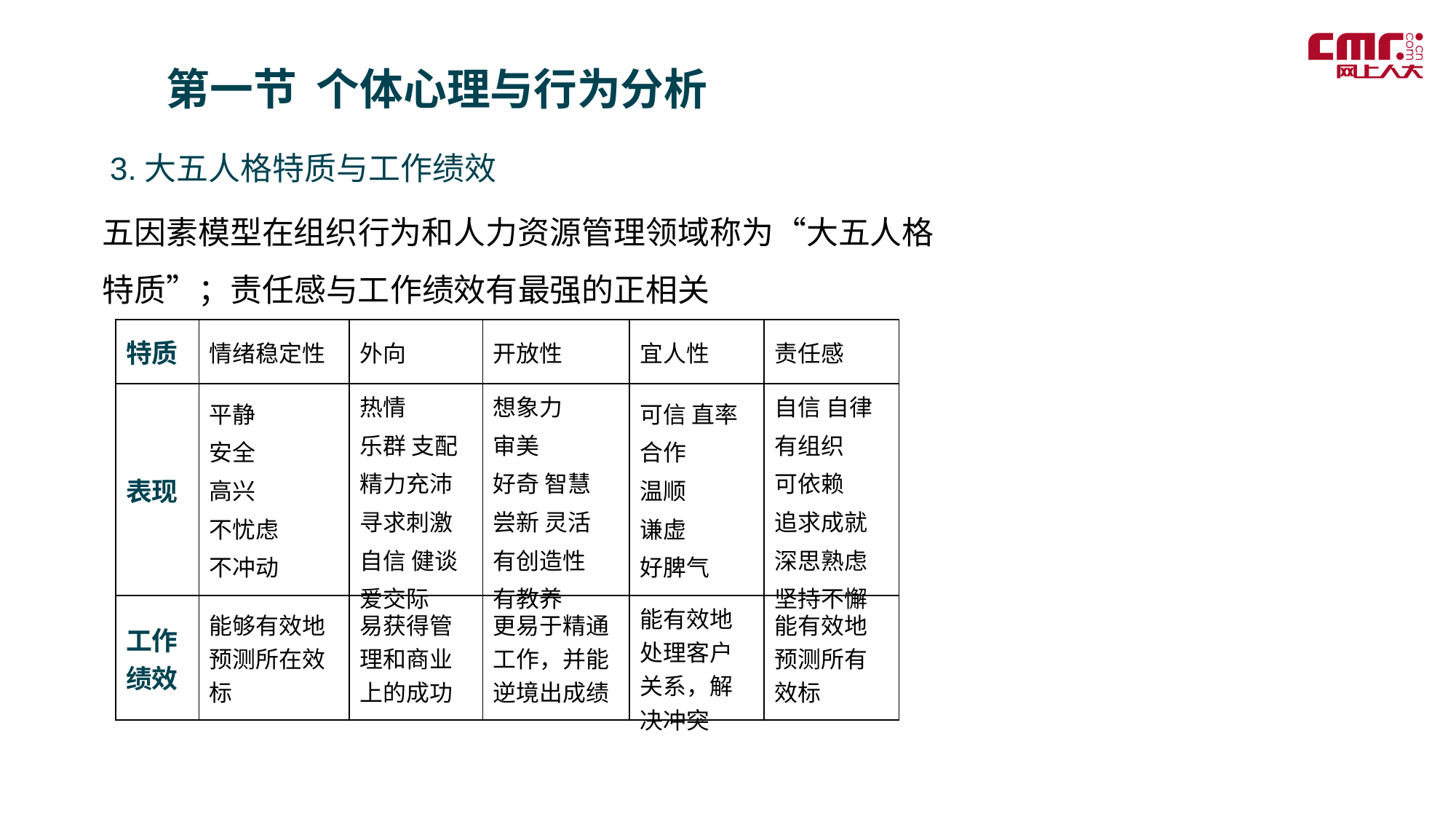

第一节  个体心理与行为分析
 3.大五人格特质与工作绩效
五因素模型在组织行为和人力资源管理领域称为“大五人格特质”；责任感与工作绩效有最强的正相关
| 特质 | 情绪稳定性 | 外向 | 开放性 | 宜人性 | 责任感 |
| --- | --- | --- | --- | --- | --- |
| 表现 | 平静 安全 高兴 不忧虑 不冲动 | 热情 乐群 支配 精力充沛 寻求刺激 自信 健谈 爱交际 | 想象力 审美 好奇 智慧 尝新 灵活 有创造性 有教养 | 可信 直率 合作 温顺 谦虚 好脾气 | 自信 自律 有组织 可依赖 追求成就 深思熟虑 坚持不懈 |
| 工作绩效 | 能够有效地预测所在效标 | 易获得管理和商业上的成功 | 更易于精通工作，并能逆境出成绩 | 能有效地处理客户关系，解决冲突 | 能有效地预测所有效标 |